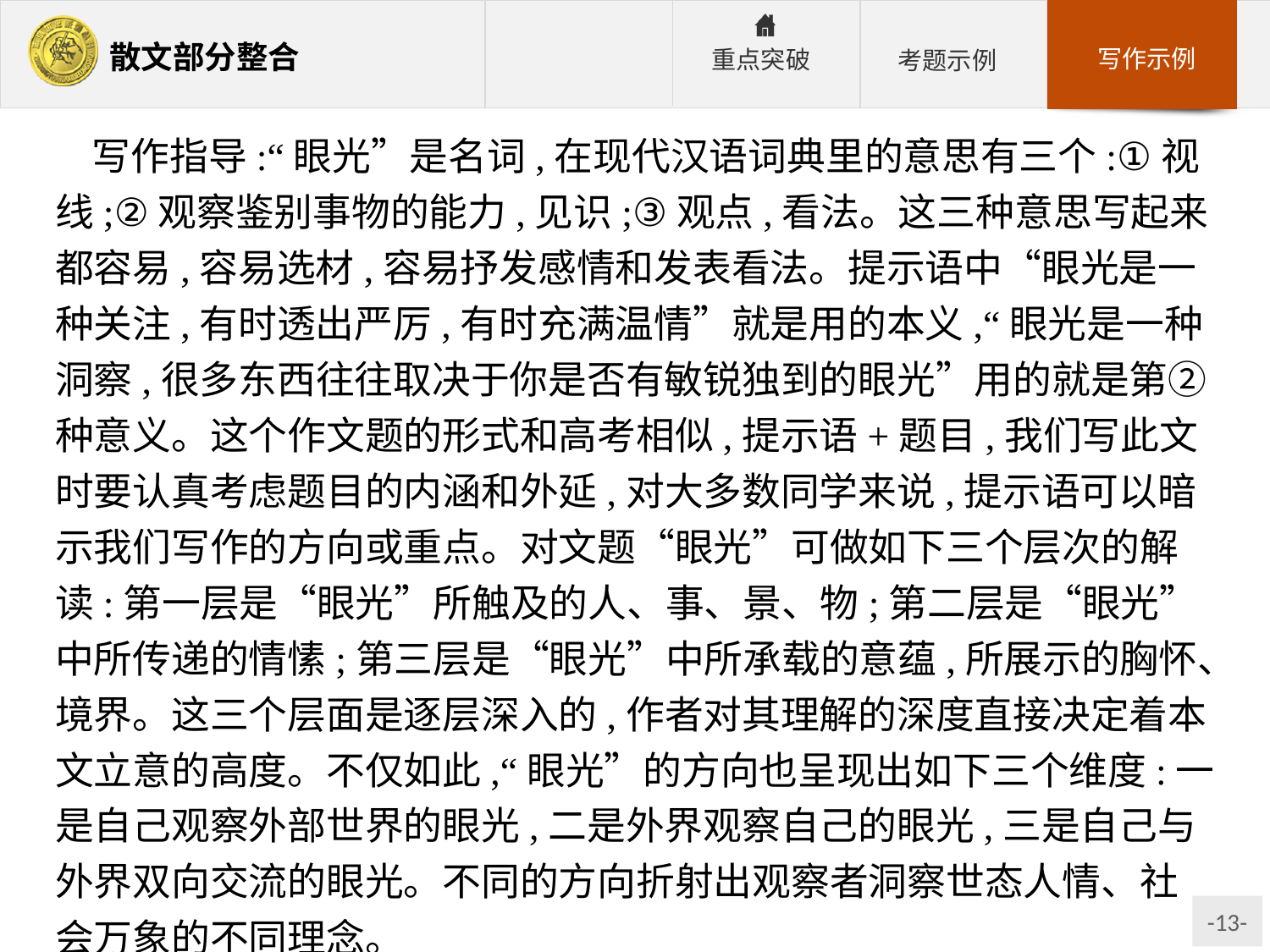

写作指导:“眼光”是名词,在现代汉语词典里的意思有三个:①视线;②观察鉴别事物的能力,见识;③观点,看法。这三种意思写起来都容易,容易选材,容易抒发感情和发表看法。提示语中“眼光是一种关注,有时透出严厉,有时充满温情”就是用的本义,“眼光是一种洞察,很多东西往往取决于你是否有敏锐独到的眼光”用的就是第②种意义。这个作文题的形式和高考相似,提示语+题目,我们写此文时要认真考虑题目的内涵和外延,对大多数同学来说,提示语可以暗示我们写作的方向或重点。对文题“眼光”可做如下三个层次的解读:第一层是“眼光”所触及的人、事、景、物;第二层是“眼光”中所传递的情愫;第三层是“眼光”中所承载的意蕴,所展示的胸怀、境界。这三个层面是逐层深入的,作者对其理解的深度直接决定着本文立意的高度。不仅如此,“眼光”的方向也呈现出如下三个维度:一是自己观察外部世界的眼光,二是外界观察自己的眼光,三是自己与外界双向交流的眼光。不同的方向折射出观察者洞察世态人情、社会万象的不同理念。